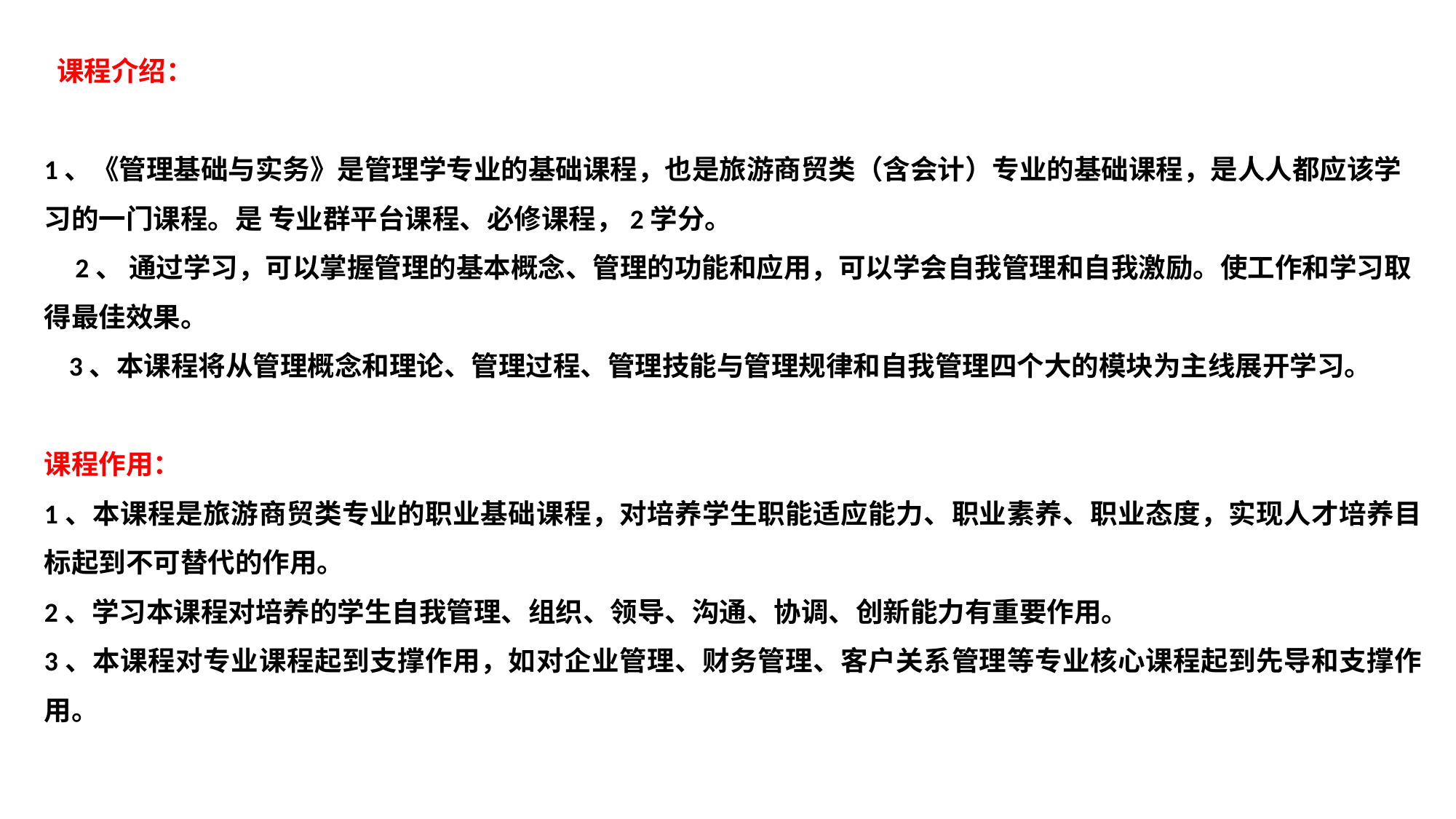

课程介绍：

1、《管理基础与实务》是管理学专业的基础课程，也是旅游商贸类（含会计）专业的基础课程，是人人都应该学习的一门课程。是 专业群平台课程、必修课程，2学分。
     2、 通过学习，可以掌握管理的基本概念、管理的功能和应用，可以学会自我管理和自我激励。使工作和学习取得最佳效果。
    3、本课程将从管理概念和理论、管理过程、管理技能与管理规律和自我管理四个大的模块为主线展开学习。

课程作用：
1、本课程是旅游商贸类专业的职业基础课程，对培养学生职能适应能力、职业素养、职业态度，实现人才培养目标起到不可替代的作用。
2、学习本课程对培养的学生自我管理、组织、领导、沟通、协调、创新能力有重要作用。
3、本课程对专业课程起到支撑作用，如对企业管理、财务管理、客户关系管理等专业核心课程起到先导和支撑作用。